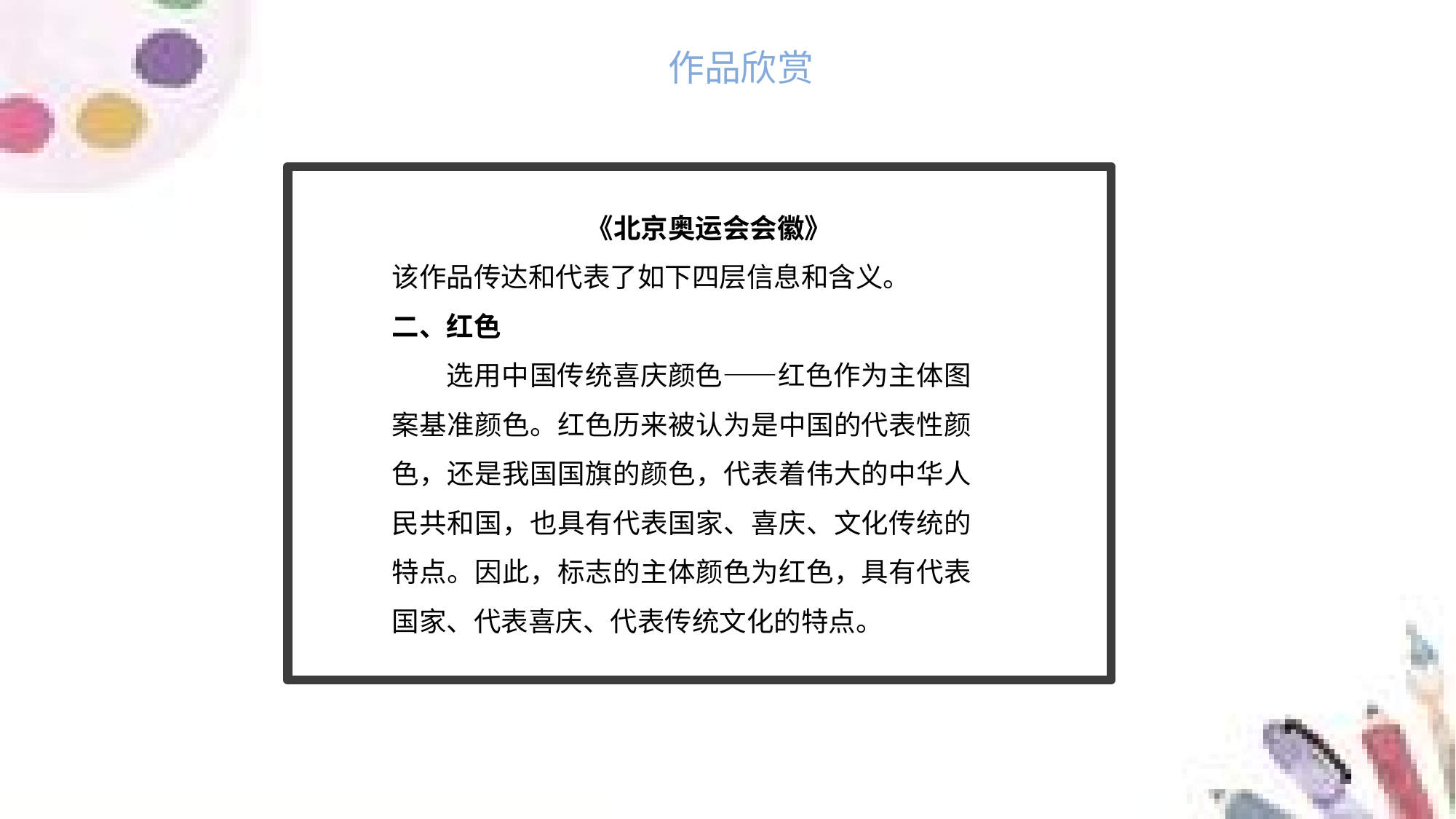

作品欣赏

《北京奥运会会徽》
该作品传达和代表了如下四层信息和含义。
二、红色
选用中国传统喜庆颜色——红色作为主体图案基准颜色。红色历来被认为是中国的代表性颜色，还是我国国旗的颜色，代表着伟大的中华人民共和国，也具有代表国家、喜庆、文化传统的特点。因此，标志的主体颜色为红色，具有代表国家、代表喜庆、代表传统文化的特点。
11